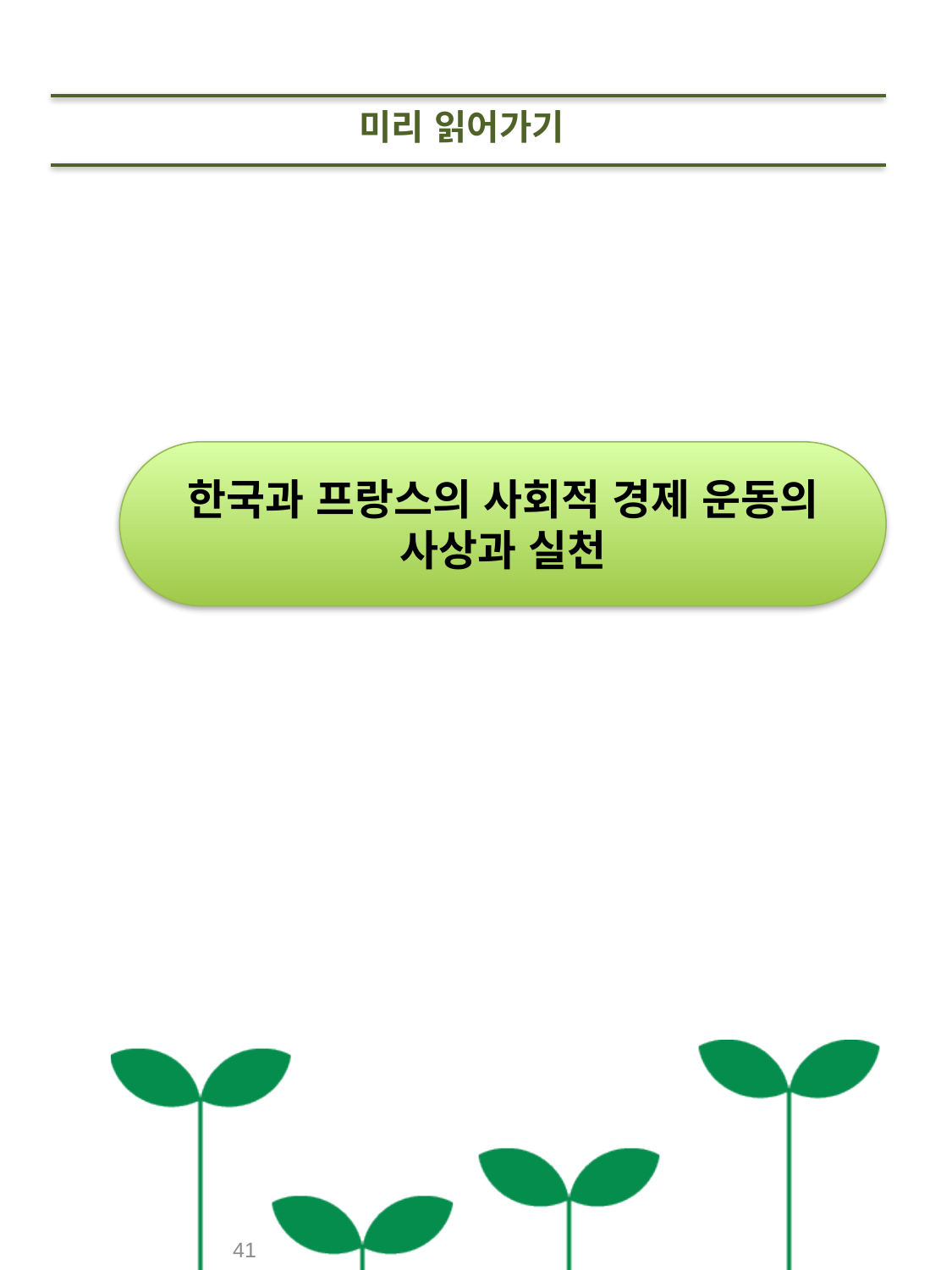

미리 읽어가기
한국과 프랑스의 사회적 경제 운동의 사상과 실천
41